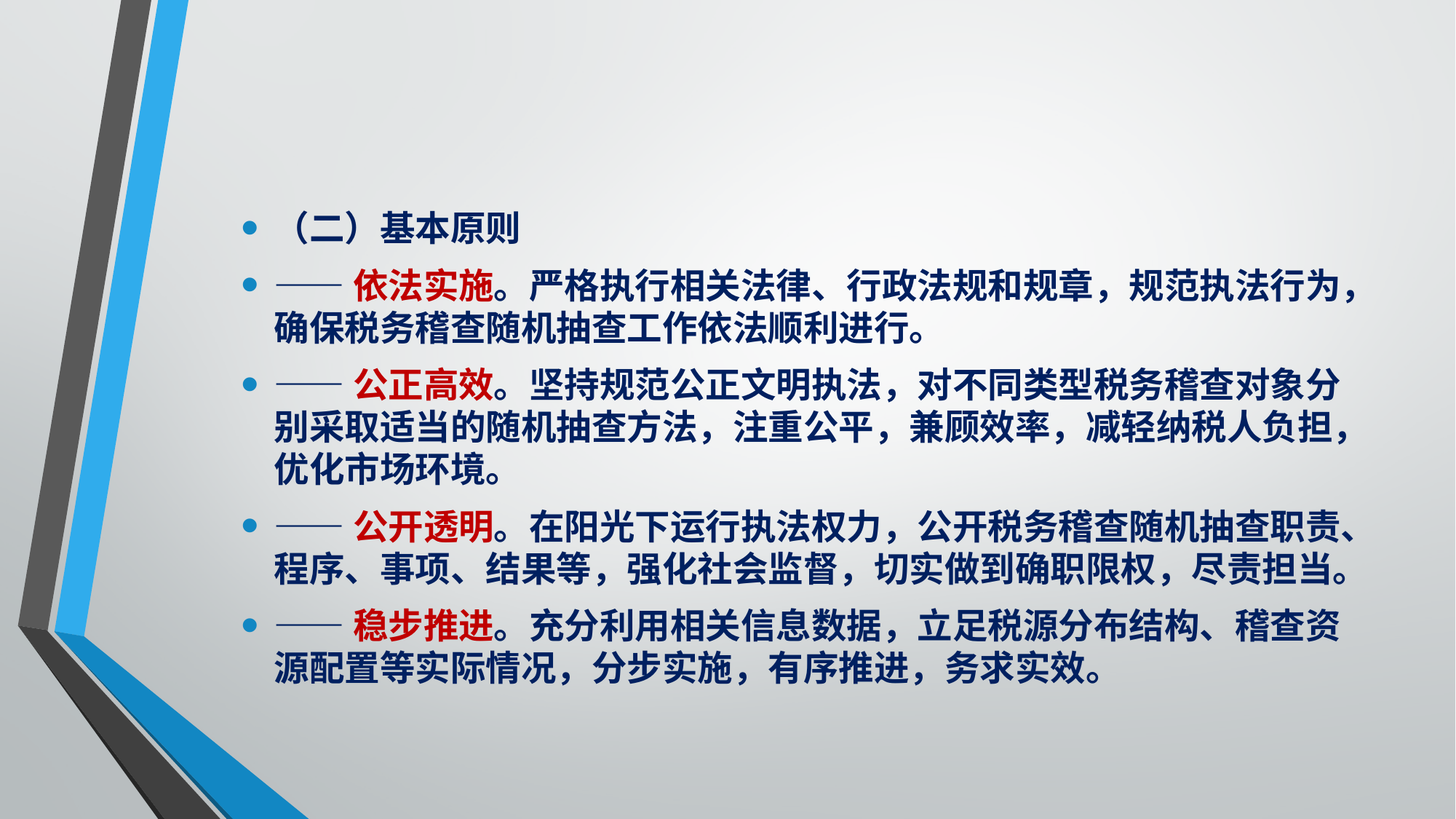

#
（二）基本原则
——依法实施。严格执行相关法律、行政法规和规章，规范执法行为，确保税务稽查随机抽查工作依法顺利进行。
——公正高效。坚持规范公正文明执法，对不同类型税务稽查对象分别采取适当的随机抽查方法，注重公平，兼顾效率，减轻纳税人负担，优化市场环境。
——公开透明。在阳光下运行执法权力，公开税务稽查随机抽查职责、程序、事项、结果等，强化社会监督，切实做到确职限权，尽责担当。
——稳步推进。充分利用相关信息数据，立足税源分布结构、稽查资源配置等实际情况，分步实施，有序推进，务求实效。